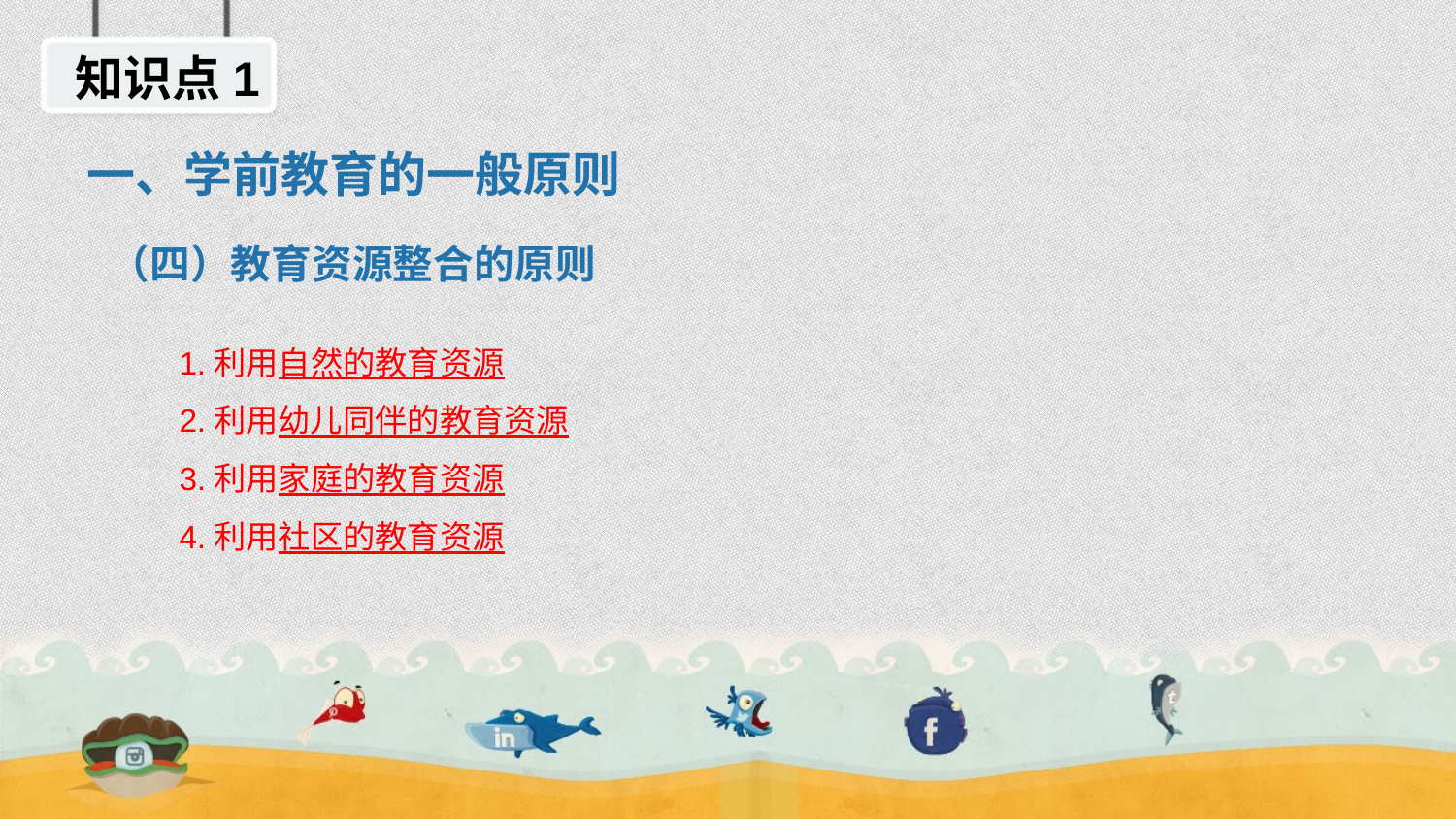

知识点1
一、学前教育的一般原则
（四）教育资源整合的原则
1.利用自然的教育资源
2.利用幼儿同伴的教育资源
3.利用家庭的教育资源
4.利用社区的教育资源